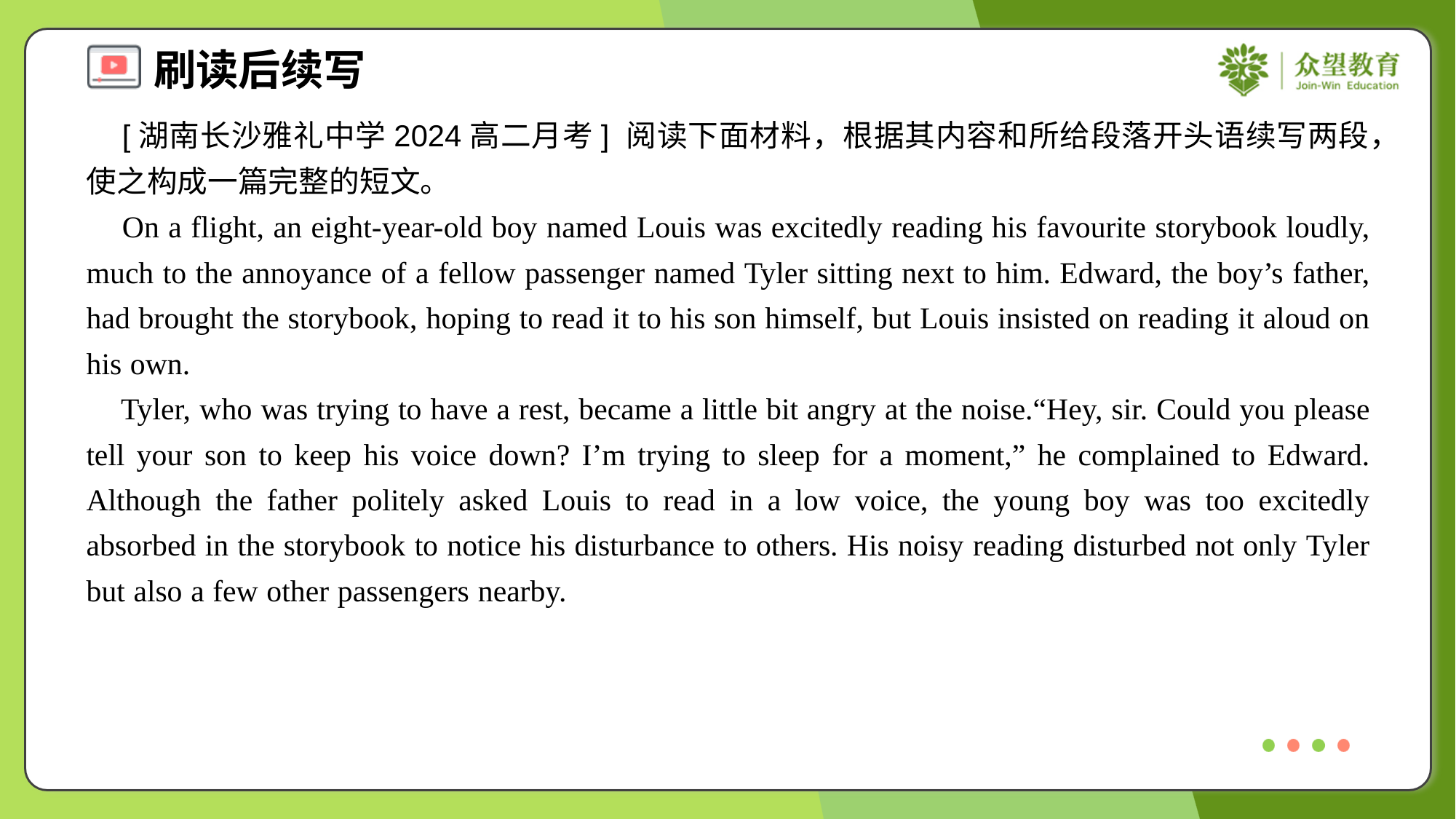

[湖南长沙雅礼中学2024高二月考] 阅读下面材料，根据其内容和所给段落开头语续写两段，使之构成一篇完整的短文。
    On a flight, an eight-year-old boy named Louis was excitedly reading his favourite storybook loudly, much to the annoyance of a fellow passenger named Tyler sitting next to him. Edward, the boy’s father, had brought the storybook, hoping to read it to his son himself, but Louis insisted on reading it aloud on his own.
    Tyler, who was trying to have a rest, became a little bit angry at the noise.“Hey, sir. Could you please tell your son to keep his voice down? I’m trying to sleep for a moment,” he complained to Edward. Although the father politely asked Louis to read in a low voice, the young boy was too excitedly absorbed in the storybook to notice his disturbance to others. His noisy reading disturbed not only Tyler but also a few other passengers nearby.